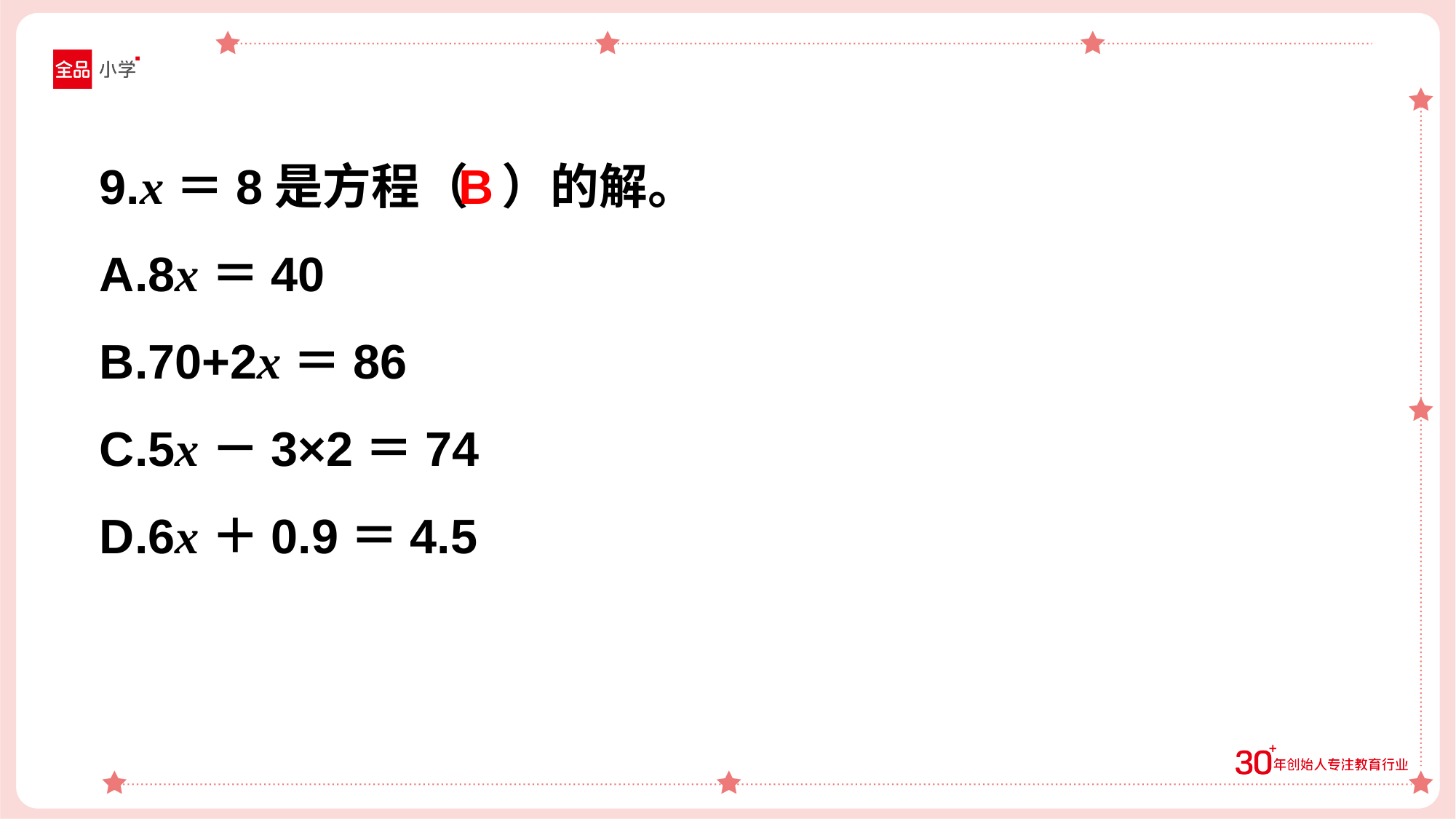

9.x＝8是方程（   ）的解。
A.8x＝40
B.70+2x＝86
C.5x－3×2＝74
D.6x＋0.9＝4.5
B